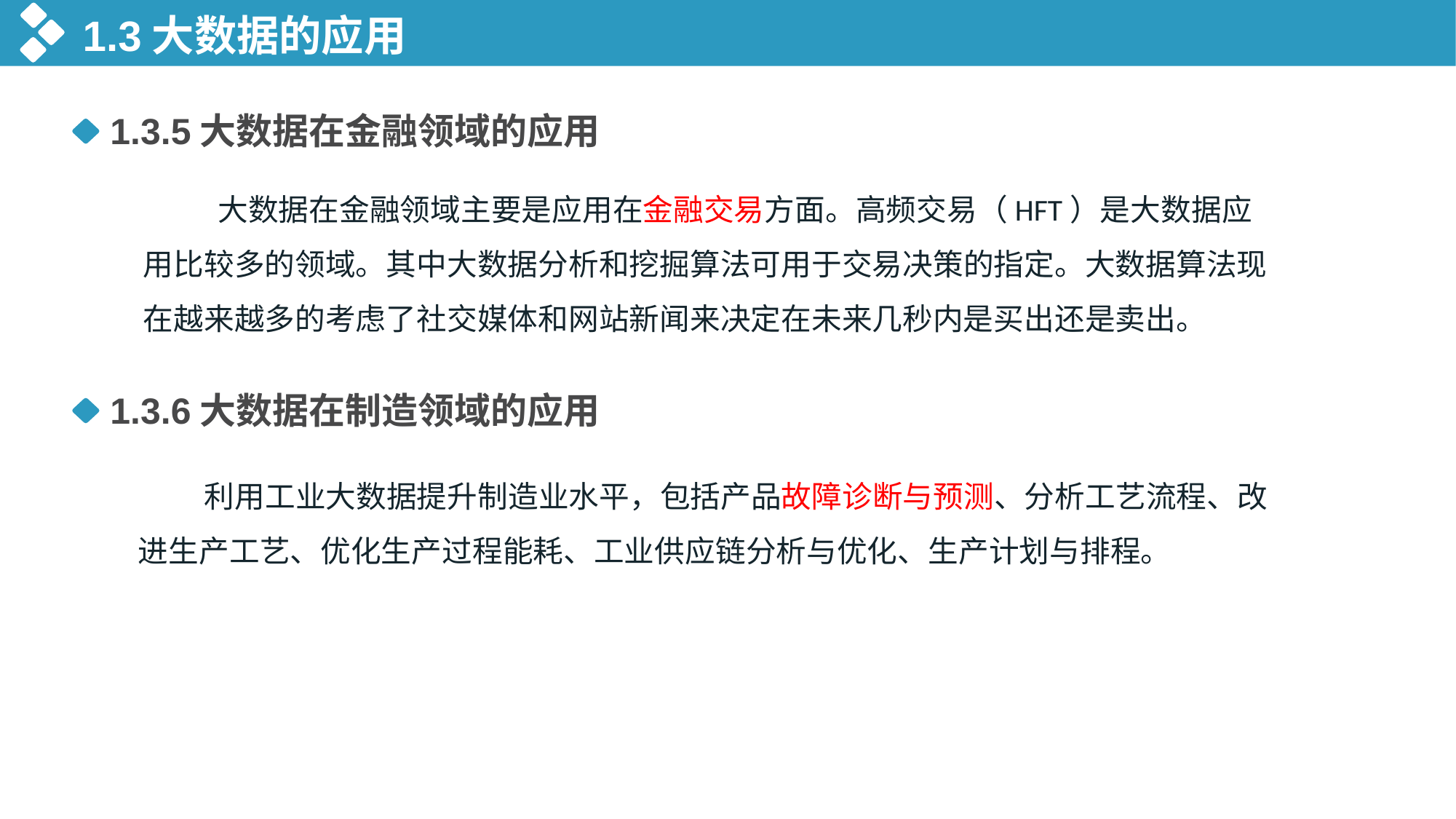

1.3大数据的应用
1.3.5大数据在金融领域的应用

          大数据在金融领域主要是应用在金融交易方面。高频交易（HFT）是大数据应用比较多的领域。其中大数据分析和挖掘算法可用于交易决策的指定。大数据算法现在越来越多的考虑了社交媒体和网站新闻来决定在未来几秒内是买出还是卖出。
1.3.6大数据在制造领域的应用

    利用工业大数据提升制造业水平，包括产品故障诊断与预测、分析工艺流程、改进生产工艺、优化生产过程能耗、工业供应链分析与优化、生产计划与排程。